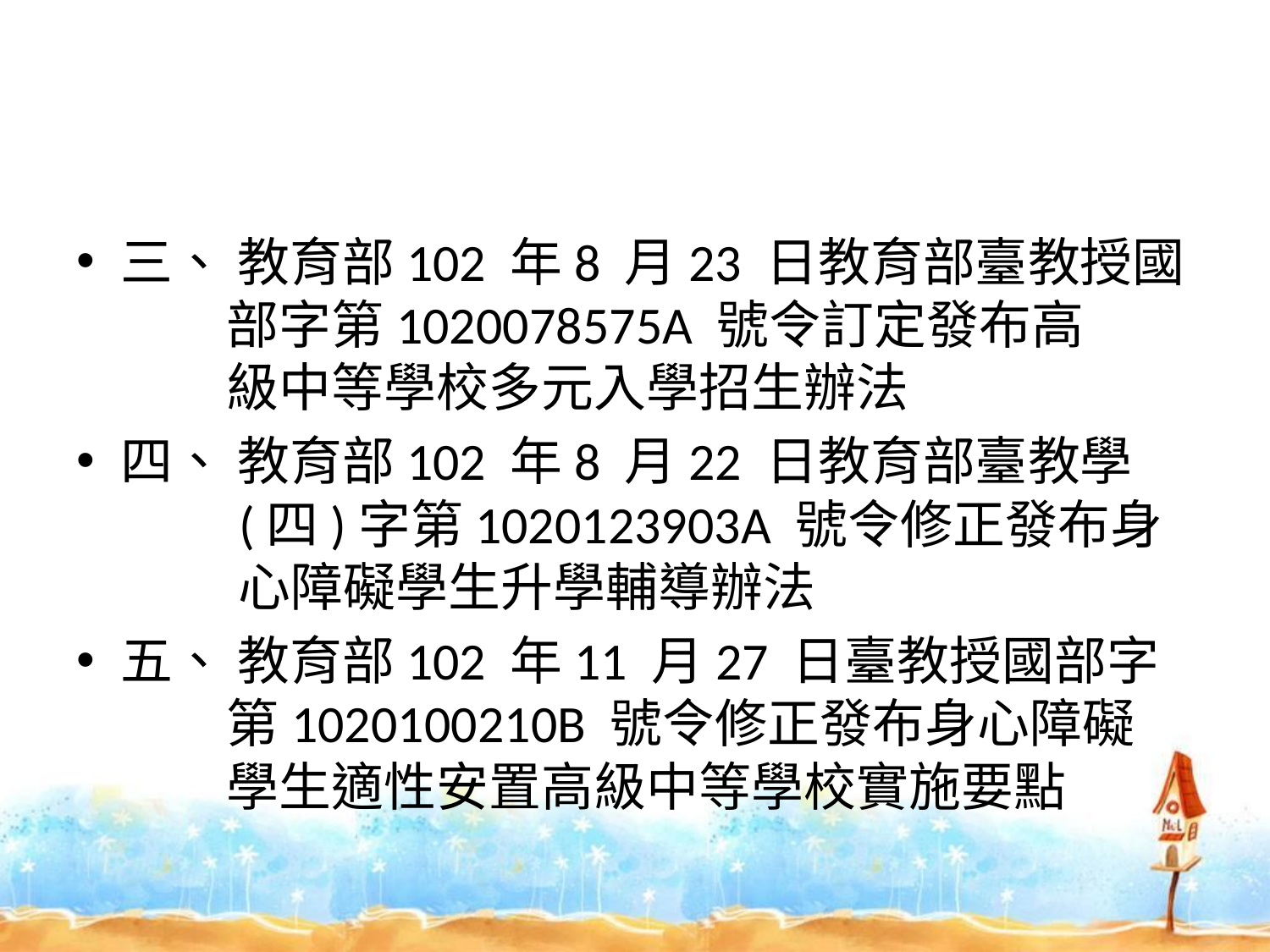

#
三、 教育部102 年8 月23 日教育部臺教授國
         部字第1020078575A 號令訂定發布高
         級中等學校多元入學招生辦法
四、 教育部102 年8 月22 日教育部臺教學
         (四)字第1020123903A 號令修正發布身
          心障礙學生升學輔導辦法
五、 教育部102 年11 月27 日臺教授國部字
         第1020100210B 號令修正發布身心障礙
         學生適性安置高級中等學校實施要點